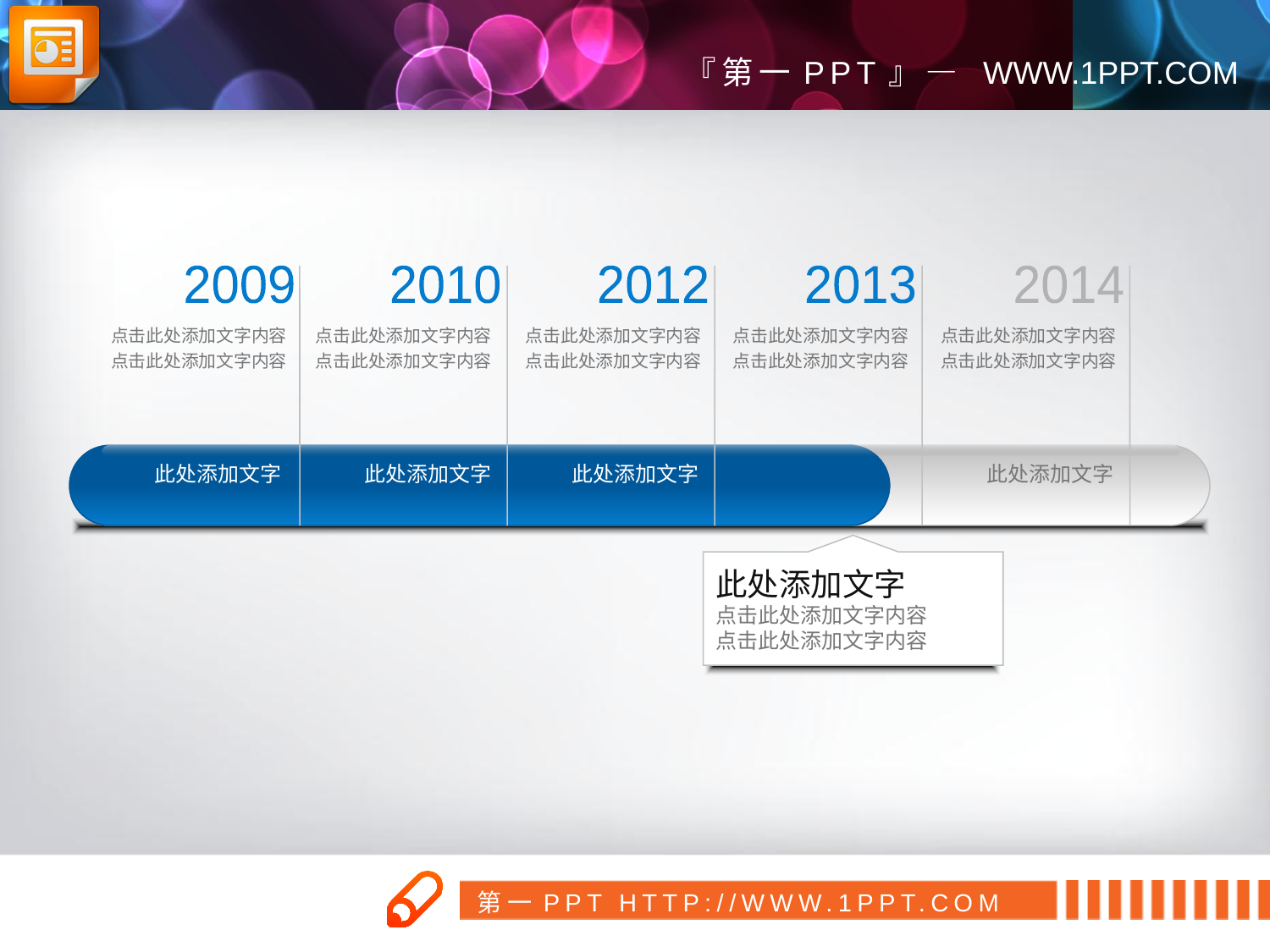

2009

2010
2012
2013
2014
点击此处添加文字内容
点击此处添加文字内容
点击此处添加文字内容
点击此处添加文字内容
点击此处添加文字内容
点击此处添加文字内容
点击此处添加文字内容
点击此处添加文字内容
点击此处添加文字内容
点击此处添加文字内容

此处添加文字
此处添加文字
此处添加文字
此处添加文字

此处添加文字
点击此处添加文字内容
点击此处添加文字内容